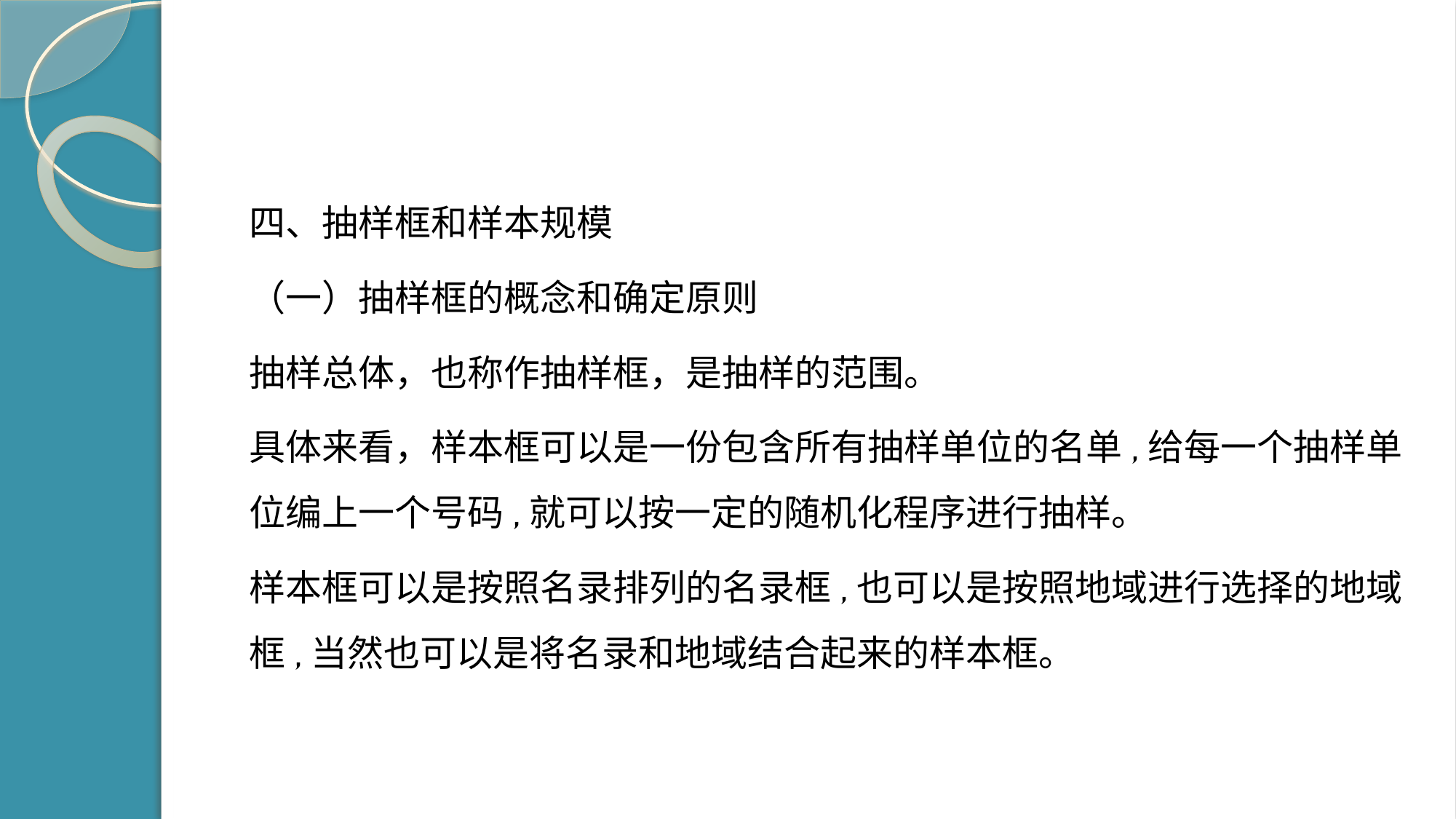

#
四、抽样框和样本规模
（一）抽样框的概念和确定原则
抽样总体，也称作抽样框，是抽样的范围。
具体来看，样本框可以是一份包含所有抽样单位的名单,给每一个抽样单位编上一个号码,就可以按一定的随机化程序进行抽样。
样本框可以是按照名录排列的名录框,也可以是按照地域进行选择的地域框,当然也可以是将名录和地域结合起来的样本框。